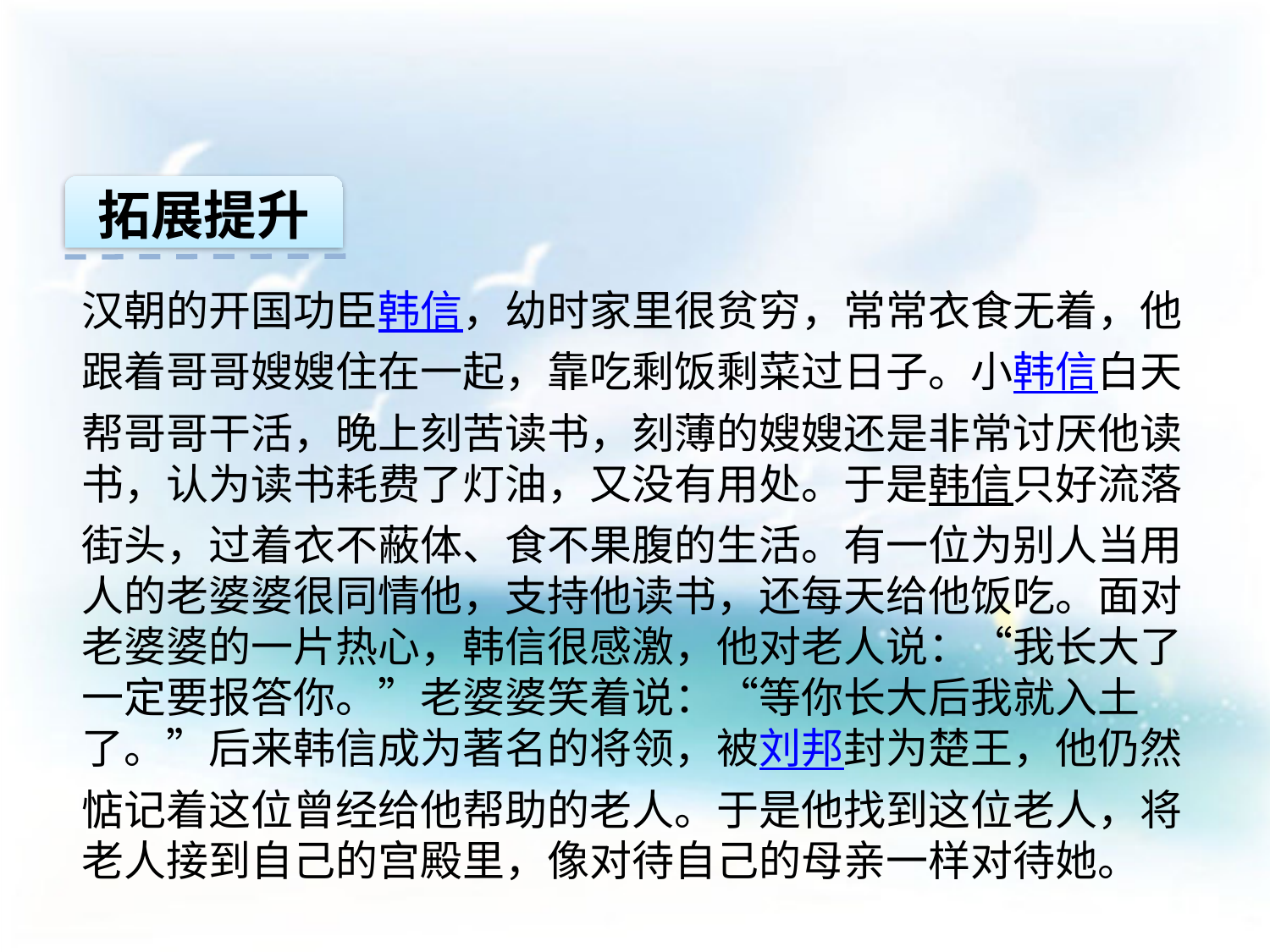

拓展提升
汉朝的开国功臣韩信，幼时家里很贫穷，常常衣食无着，他跟着哥哥嫂嫂住在一起，靠吃剩饭剩菜过日子。小韩信白天帮哥哥干活，晚上刻苦读书，刻薄的嫂嫂还是非常讨厌他读书，认为读书耗费了灯油，又没有用处。于是韩信只好流落街头，过着衣不蔽体、食不果腹的生活。有一位为别人当用人的老婆婆很同情他，支持他读书，还每天给他饭吃。面对老婆婆的一片热心，韩信很感激，他对老人说：“我长大了一定要报答你。”老婆婆笑着说：“等你长大后我就入土了。”后来韩信成为著名的将领，被刘邦封为楚王，他仍然惦记着这位曾经给他帮助的老人。于是他找到这位老人，将老人接到自己的宫殿里，像对待自己的母亲一样对待她。